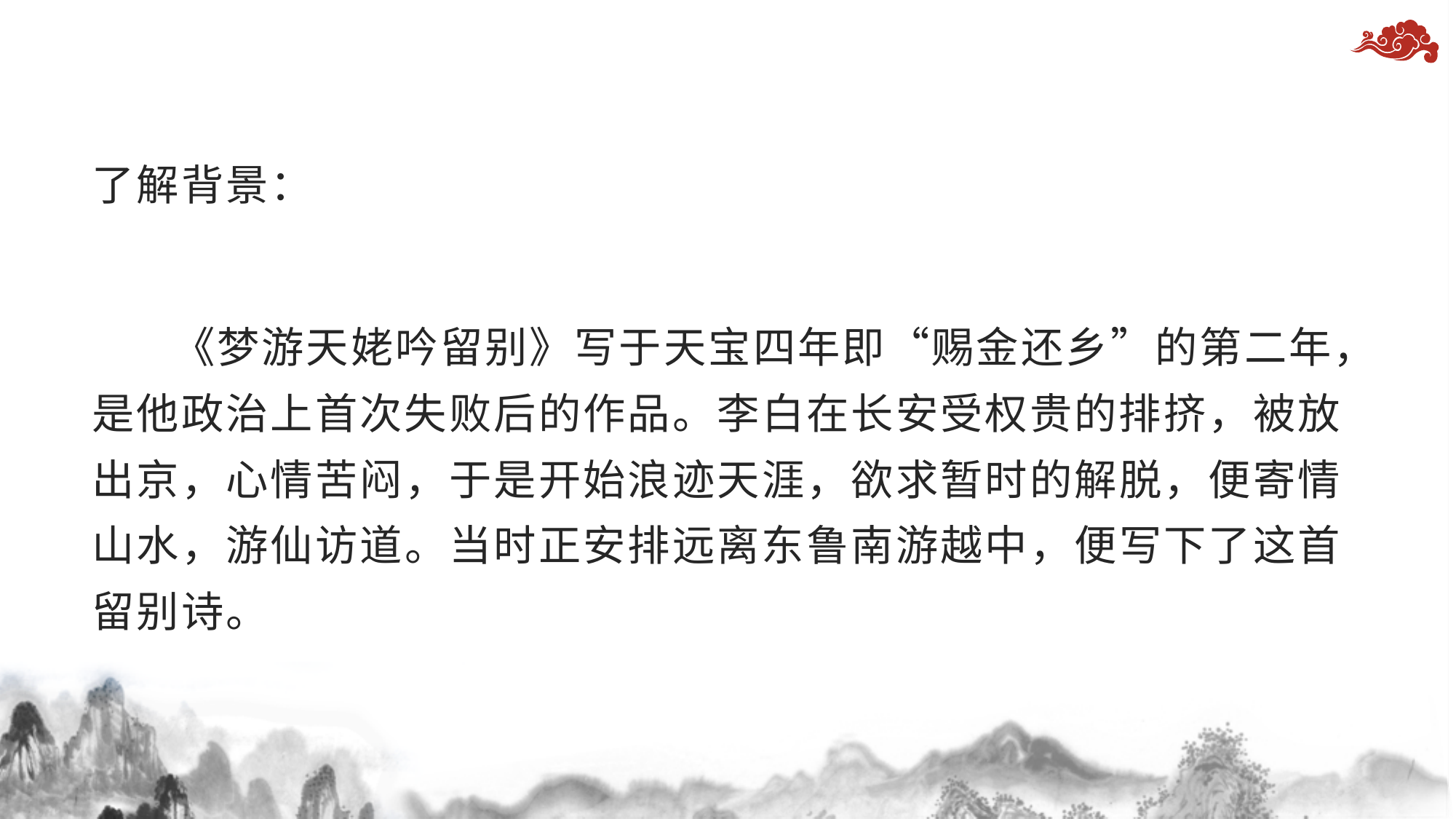

#
了解背景：

      《梦游天姥吟留别》写于天宝四年即“赐金还乡”的第二年，是他政治上首次失败后的作品。李白在长安受权贵的排挤，被放出京，心情苦闷，于是开始浪迹天涯，欲求暂时的解脱，便寄情山水，游仙访道。当时正安排远离东鲁南游越中，便写下了这首留别诗。